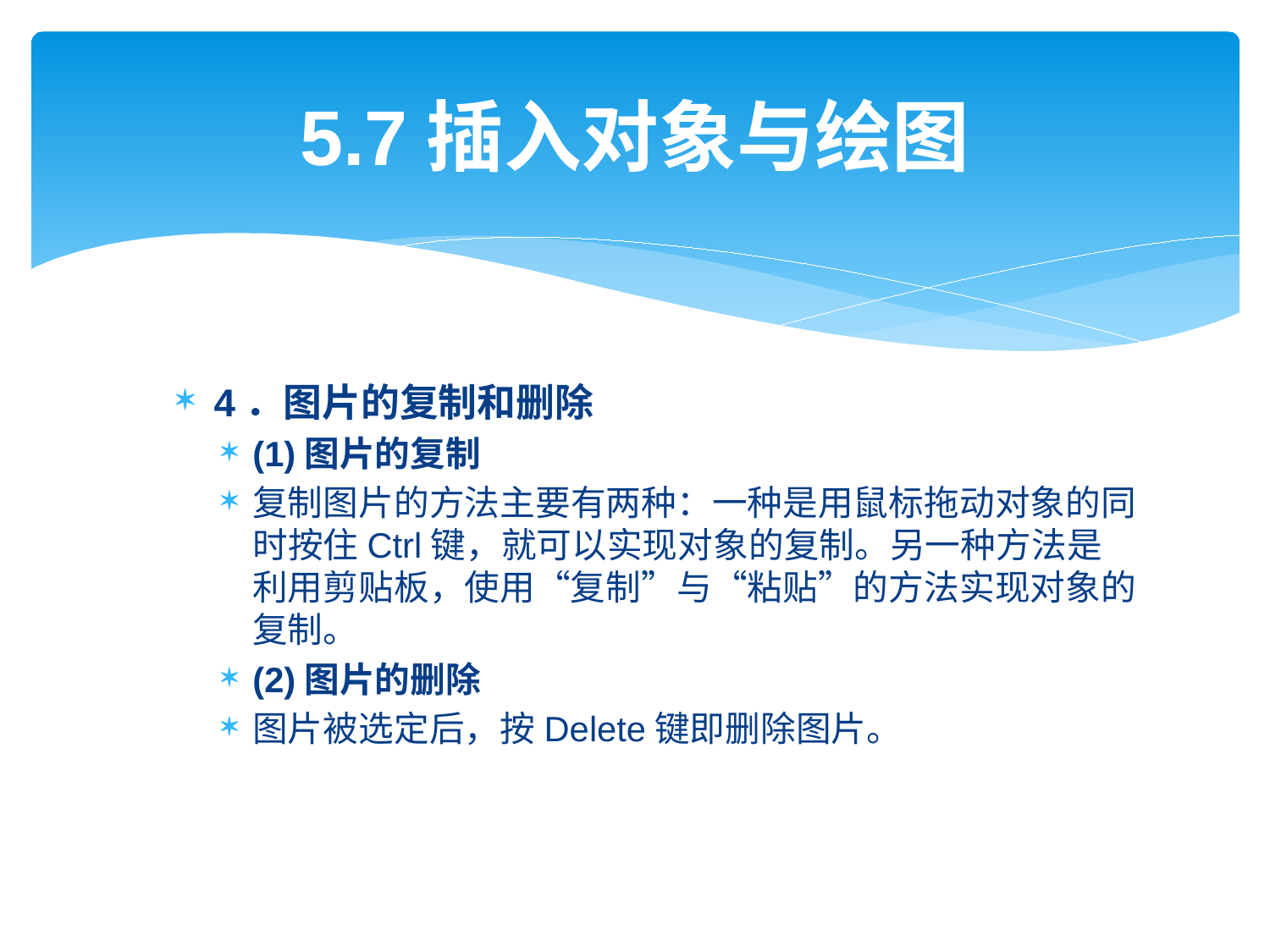

# 5.7插入对象与绘图
4．图片的复制和删除
(1)图片的复制
复制图片的方法主要有两种：一种是用鼠标拖动对象的同时按住Ctrl键，就可以实现对象的复制。另一种方法是利用剪贴板，使用“复制”与“粘贴”的方法实现对象的复制。
(2)图片的删除
图片被选定后，按Delete键即删除图片。